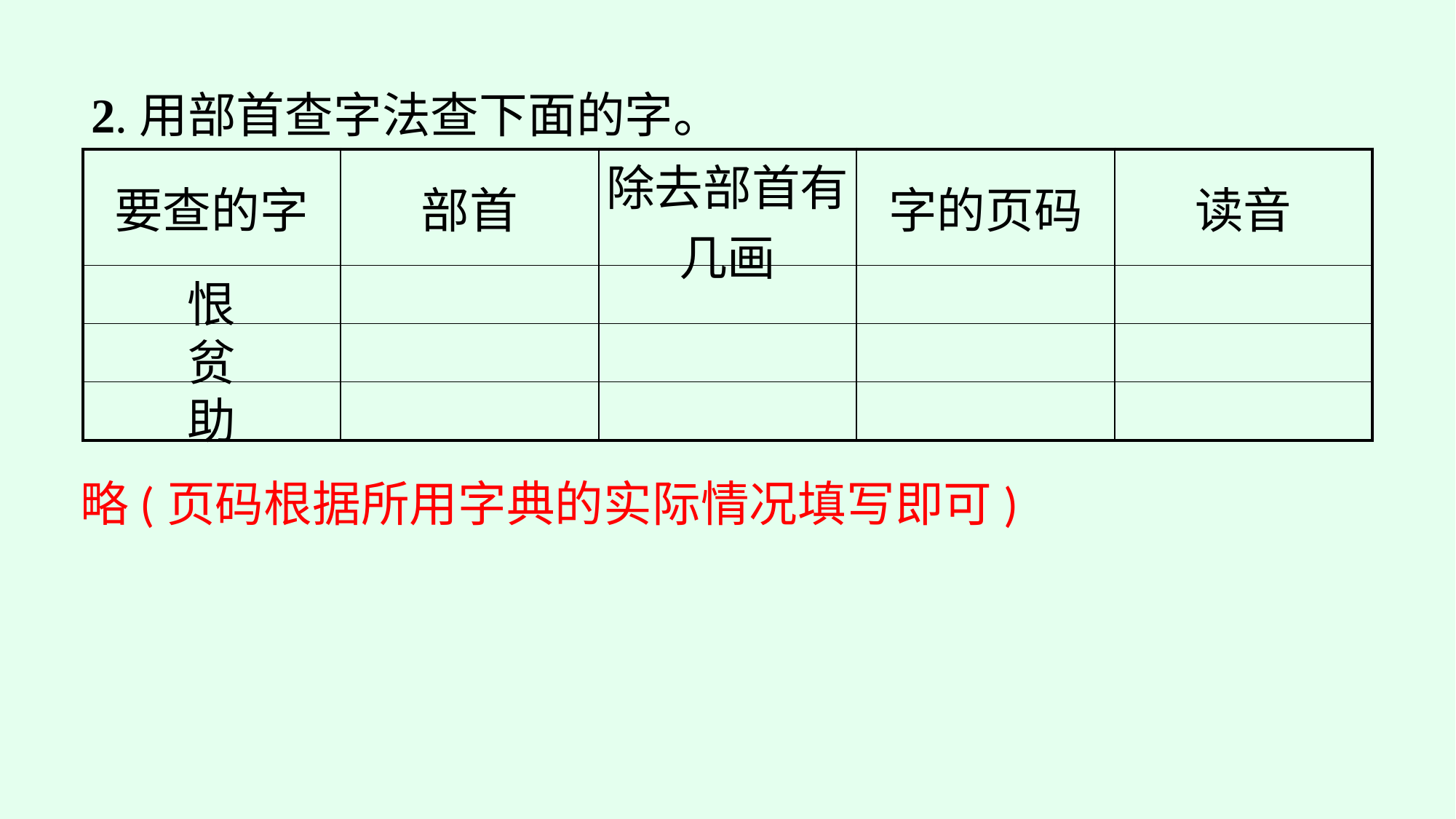

2.用部首查字法查下面的字。
| 要查的字 | 部首 | 除去部首有几画 | 字的页码 | 读音 |
| --- | --- | --- | --- | --- |
| 恨 |  |  |  |  |
| 贫 |  |  |  |  |
| 助 |  |  |  |  |
略(页码根据所用字典的实际情况填写即可)